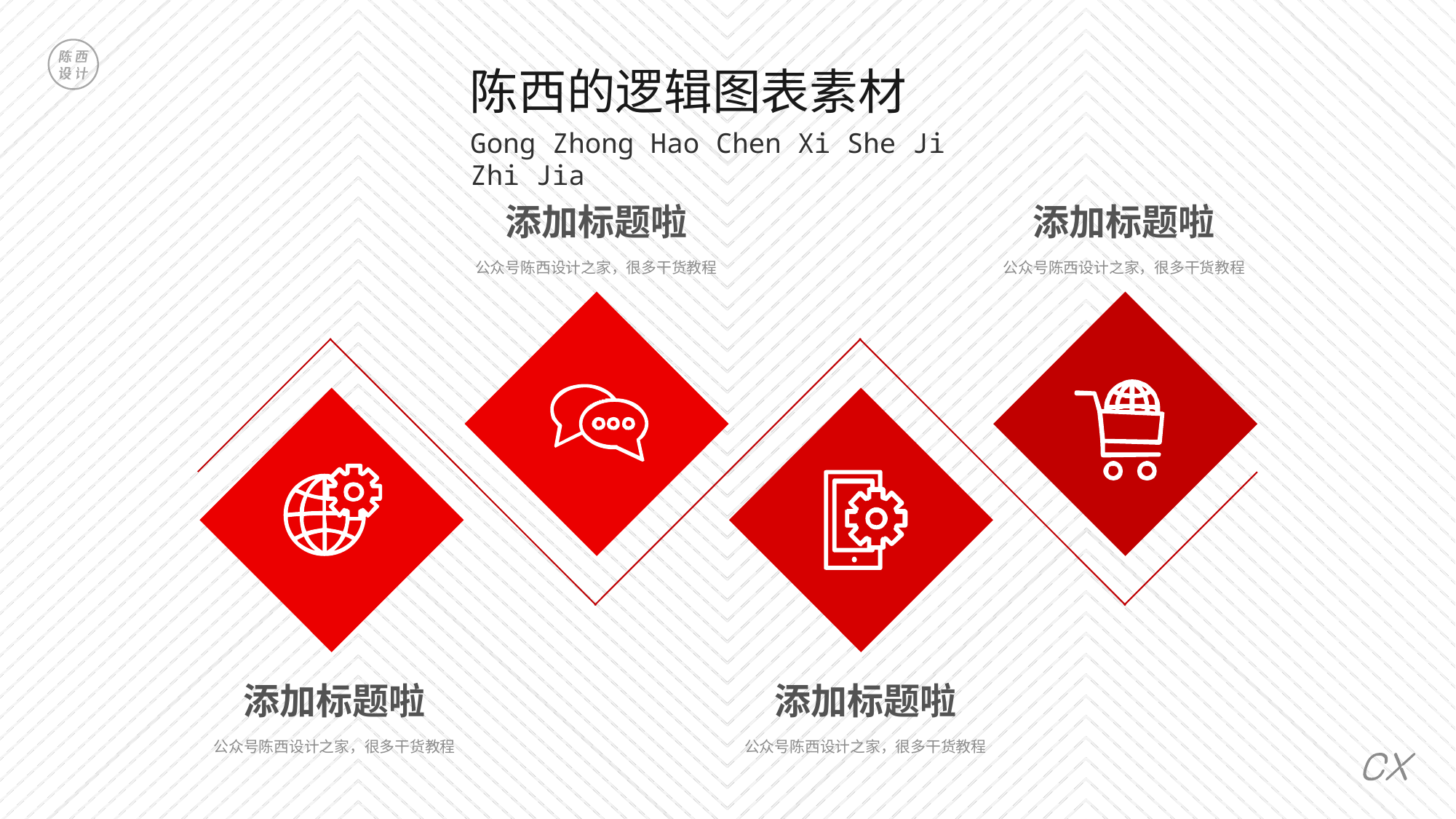

陈西的逻辑图表素材
Gong Zhong Hao Chen Xi She Ji Zhi Jia
添加标题啦
添加标题啦
公众号陈西设计之家，很多干货教程
公众号陈西设计之家，很多干货教程

添加标题啦
添加标题啦
公众号陈西设计之家，很多干货教程
公众号陈西设计之家，很多干货教程